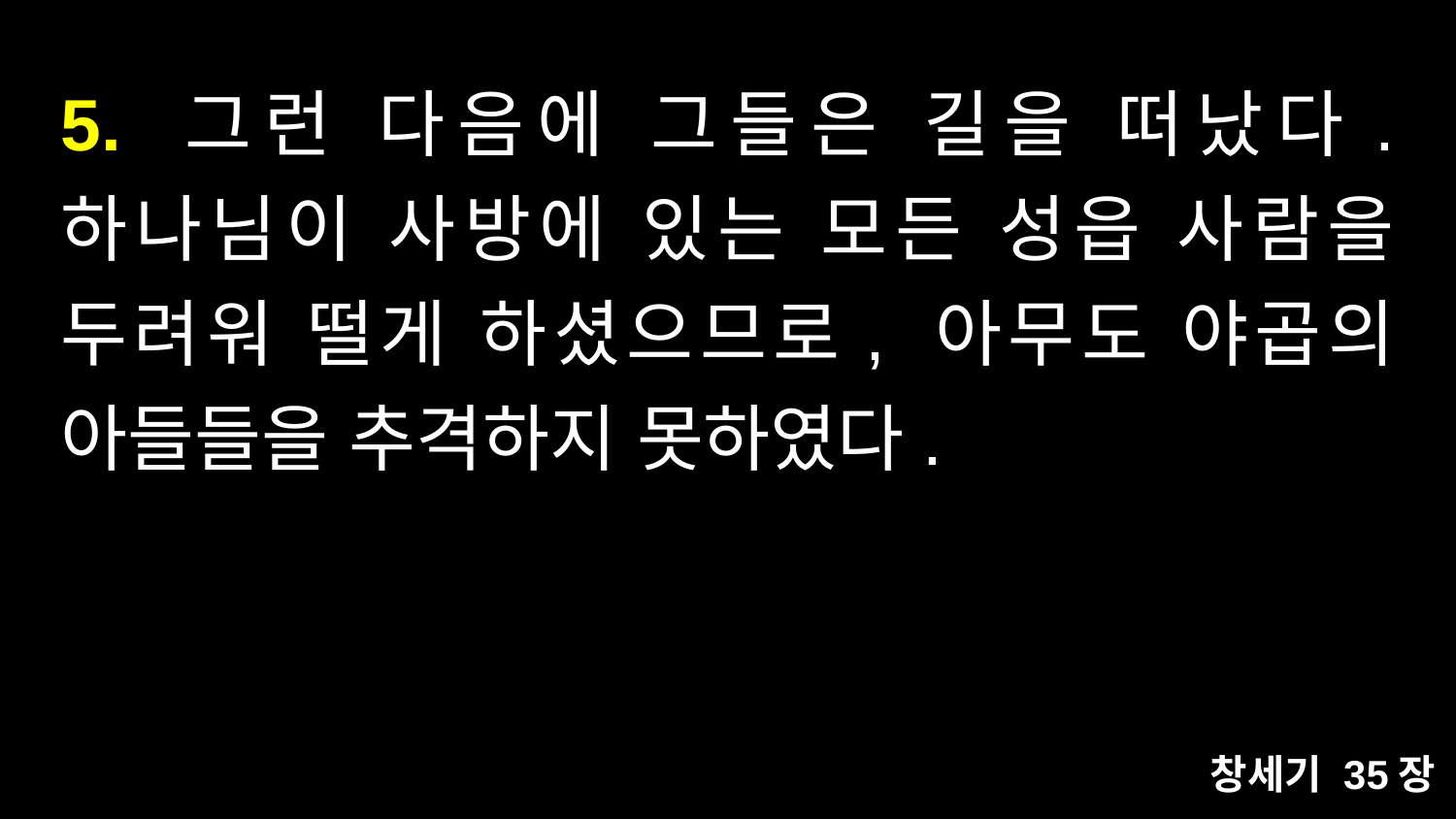

# 5. 그런 다음에 그들은 길을 떠났다. 하나님이 사방에 있는 모든 성읍 사람을 두려워 떨게 하셨으므로, 아무도 야곱의 아들들을 추격하지 못하였다.
창세기 35장